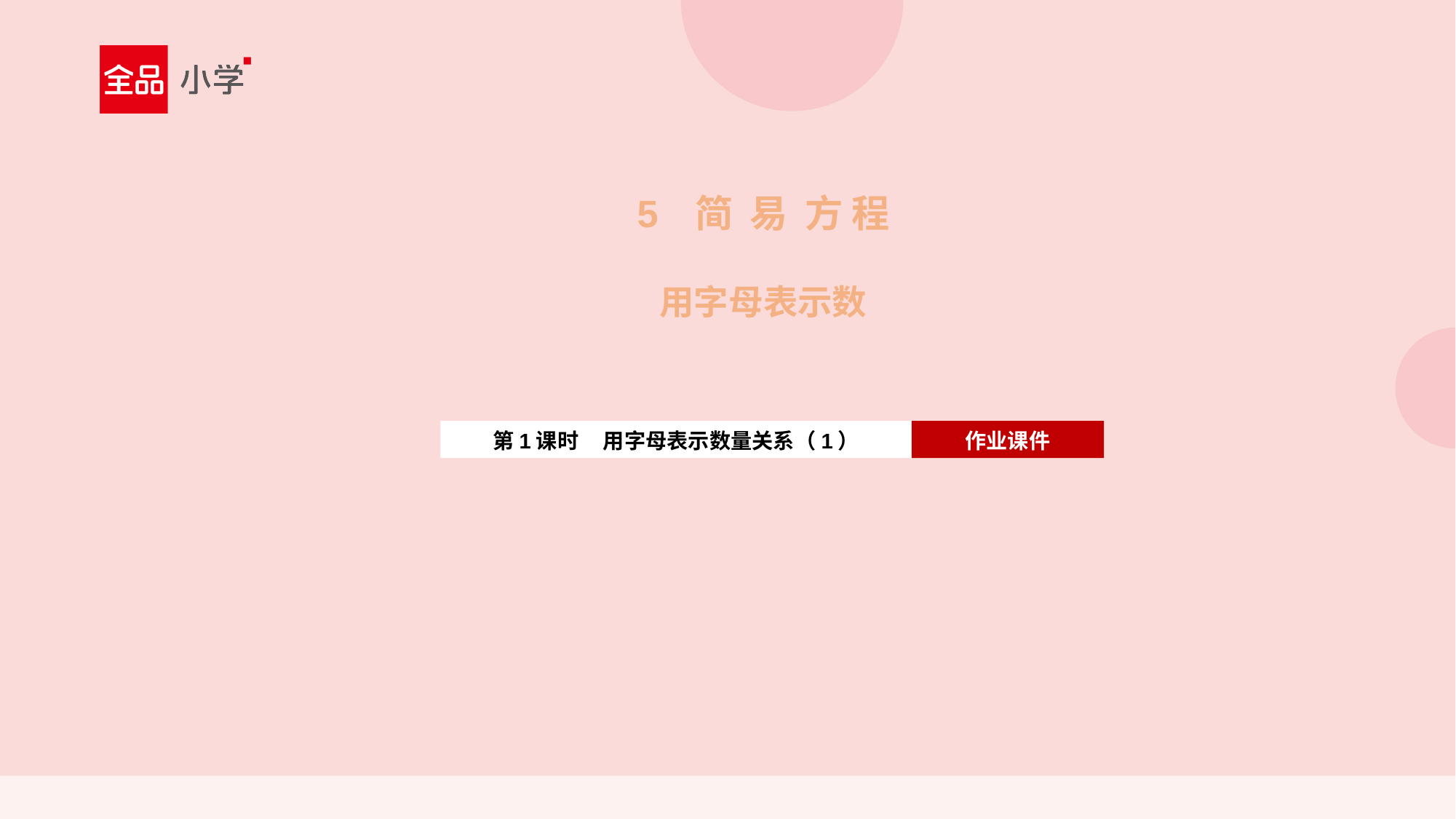

5   简  易  方 程
用字母表示数
第1课时     用字母表示数量关系（1）

作业课件